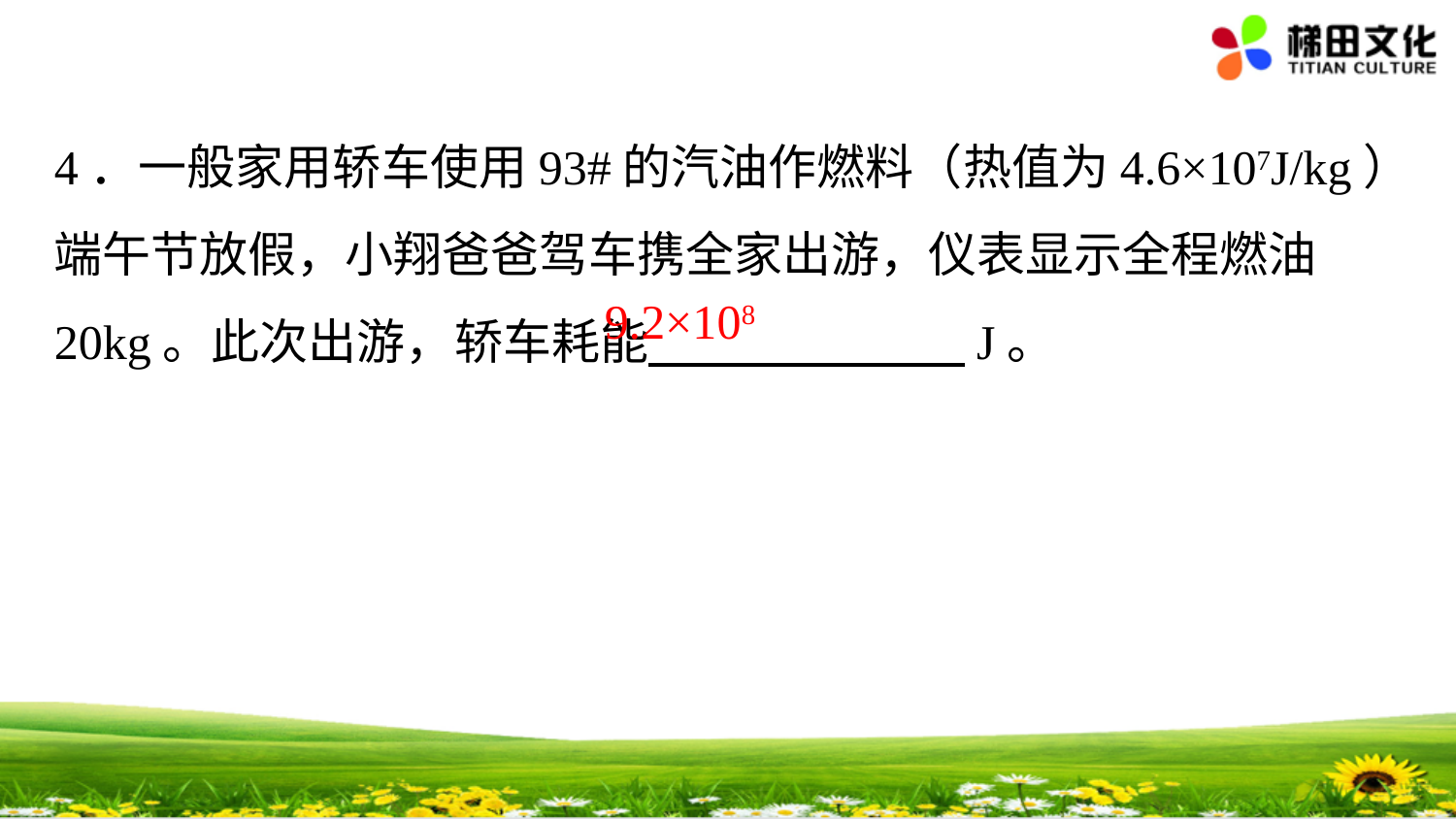

4．一般家用轿车使用93#的汽油作燃料（热值为4.6×107J/kg）端午节放假，小翔爸爸驾车携全家出游，仪表显示全程燃油20kg。此次出游，轿车耗能                             J。
9.2×108